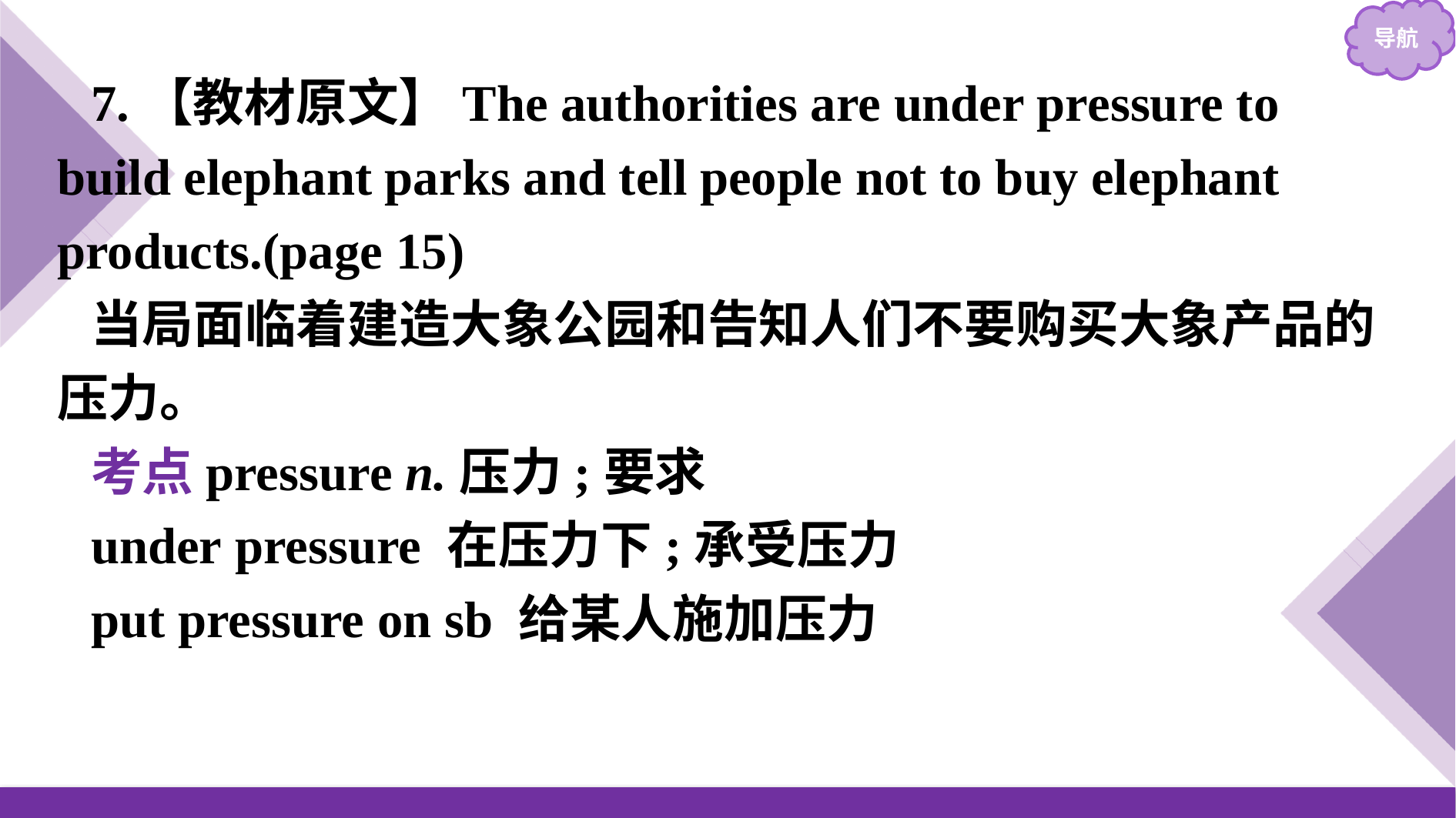

7.【教材原文】The authorities are under pressure to build elephant parks and tell people not to buy elephant products.(page 15)
当局面临着建造大象公园和告知人们不要购买大象产品的压力。
考点pressure n.压力;要求
under pressure 在压力下;承受压力
put pressure on sb 给某人施加压力